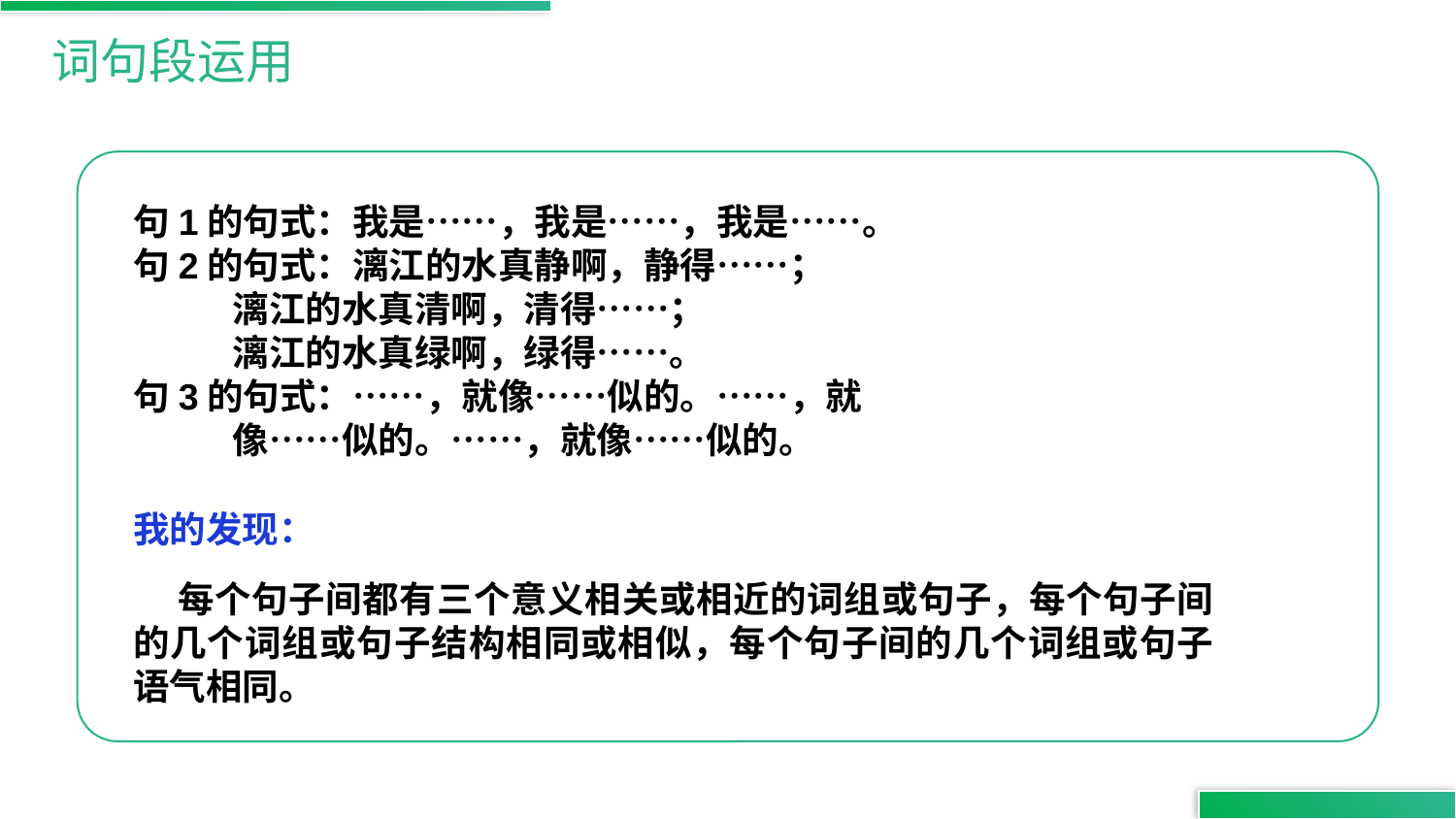

词句段运用
句1的句式：我是……，我是……，我是……。
句2的句式：漓江的水真静啊，静得……；
           漓江的水真清啊，清得……；
           漓江的水真绿啊，绿得……。
句3的句式：……，就像……似的。……，就
           像……似的。……，就像……似的。
我的发现：
    每个句子间都有三个意义相关或相近的词组或句子，每个句子间的几个词组或句子结构相同或相似，每个句子间的几个词组或句子语气相同。